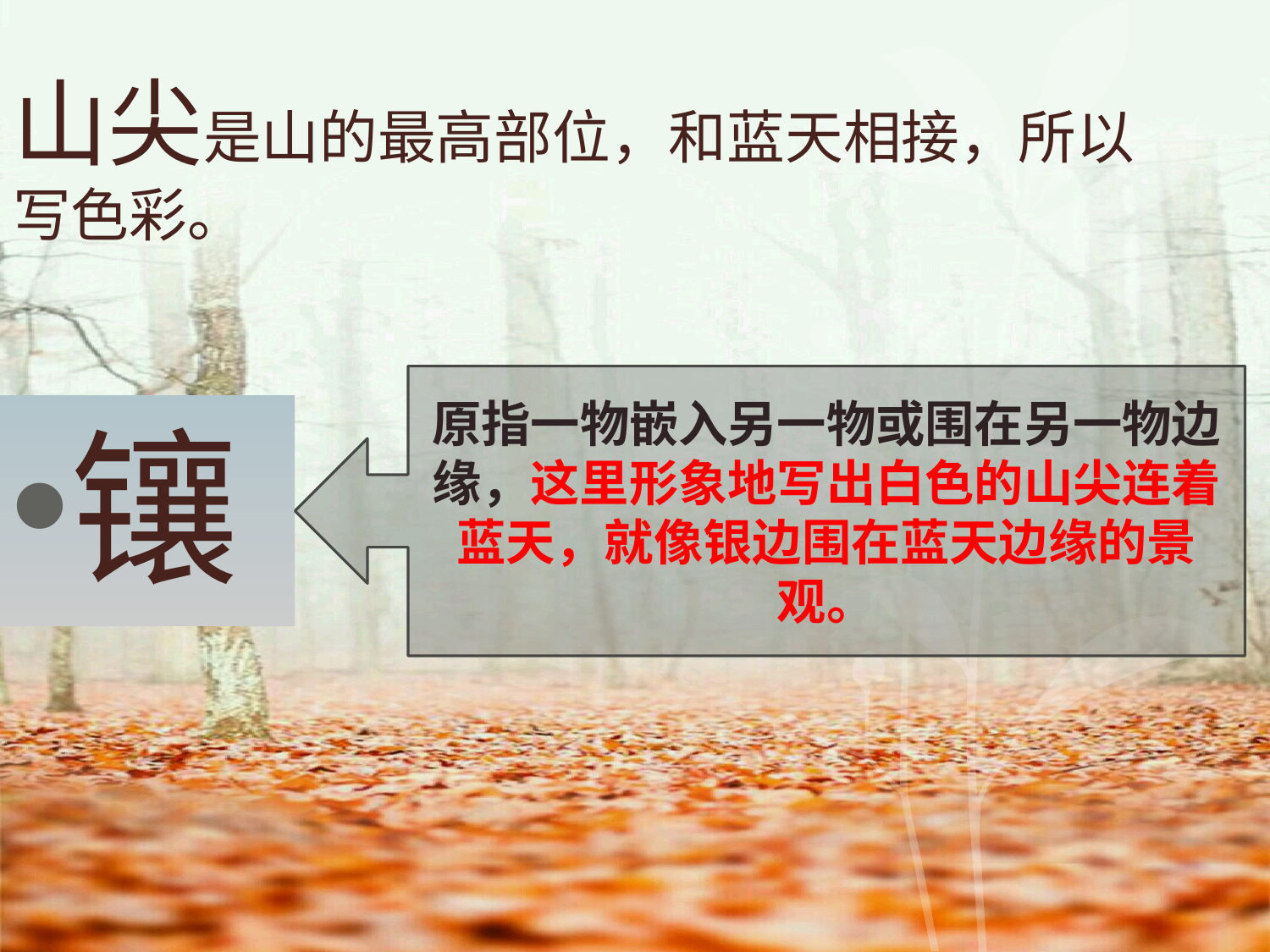

# 山尖是山的最高部位，和蓝天相接，所以写色彩。
原指一物嵌入另一物或围在另一物边缘，这里形象地写出白色的山尖连着蓝天，就像银边围在蓝天边缘的景观。
镶